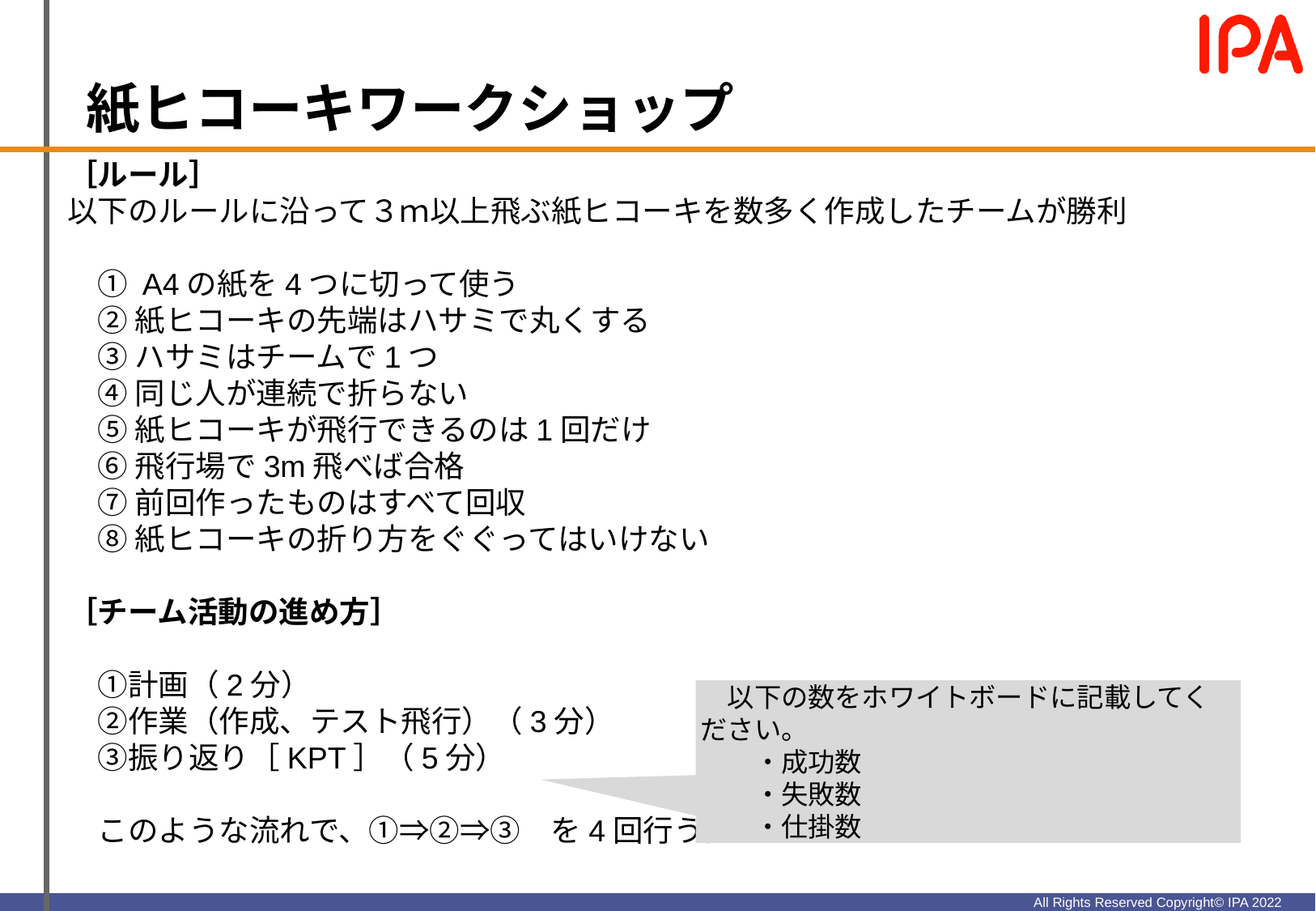

紙ヒコーキワークショップ
［ルール］
以下のルールに沿って３ｍ以上飛ぶ紙ヒコーキを数多く作成したチームが勝利

　① A4の紙を4つに切って使う
　② 紙ヒコーキの先端はハサミで丸くする
　③ ハサミはチームで1つ
　④ 同じ人が連続で折らない
　⑤ 紙ヒコーキが飛行できるのは1回だけ
　⑥ 飛行場で3m飛べば合格
　⑦ 前回作ったものはすべて回収
　⑧ 紙ヒコーキの折り方をぐぐってはいけない

［チーム活動の進め方］

　①計画（2分）
　②作業（作成、テスト飛行）（3分）
　③振り返り［KPT］（5分）

　このような流れで、①⇒②⇒③　を4回行う。
　以下の数をホワイトボードに記載してください。
　　・成功数
　　・失敗数
　　・仕掛数
All Rights Reserved Copyright© IPA 2022